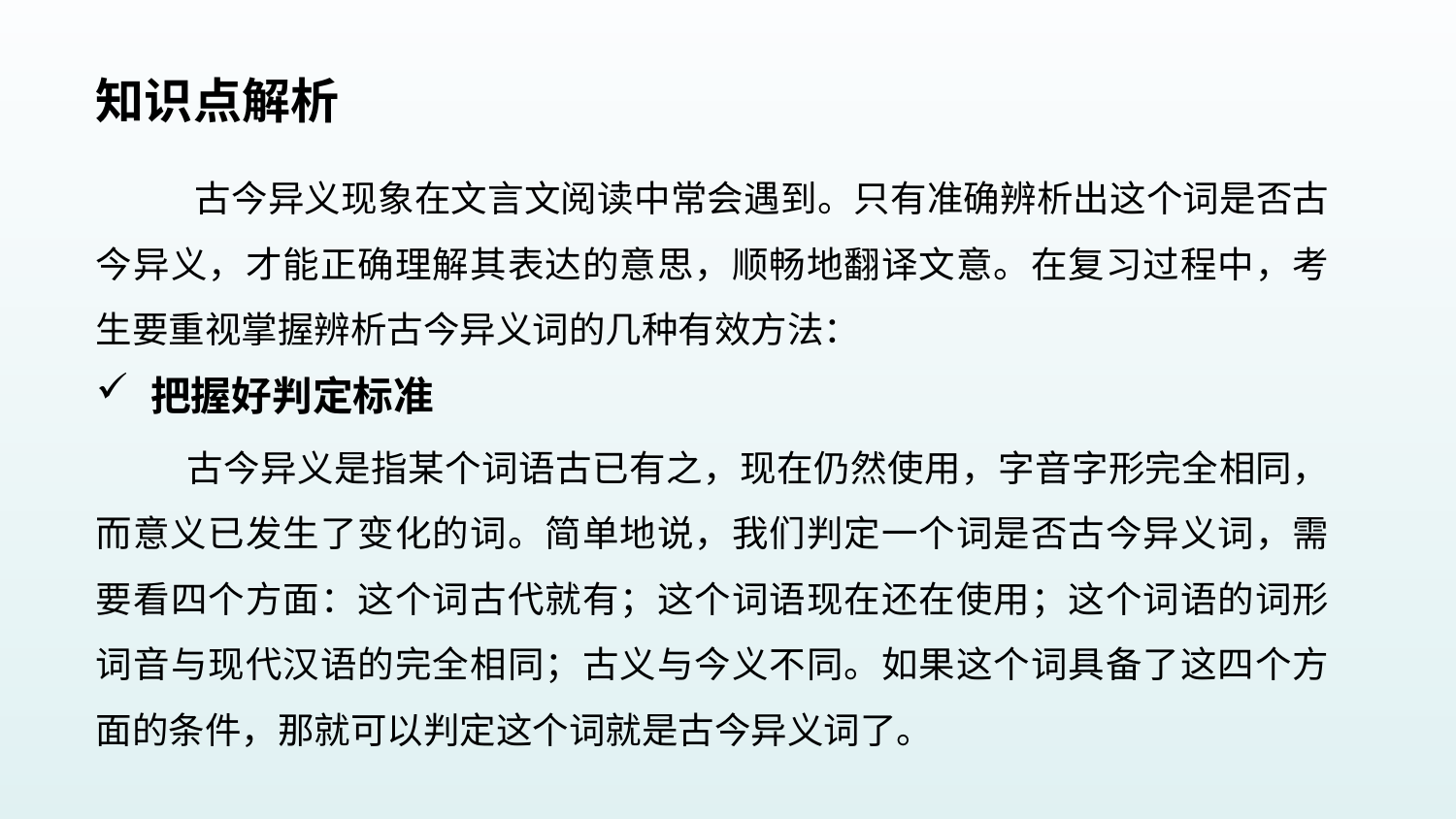

知识点解析
  古今异义现象在文言文阅读中常会遇到。只有准确辨析出这个词是否古今异义，才能正确理解其表达的意思，顺畅地翻译文意。在复习过程中，考生要重视掌握辨析古今异义词的几种有效方法：
把握好判定标准
 古今异义是指某个词语古已有之，现在仍然使用，字音字形完全相同，而意义已发生了变化的词。简单地说，我们判定一个词是否古今异义词，需要看四个方面：这个词古代就有；这个词语现在还在使用；这个词语的词形词音与现代汉语的完全相同；古义与今义不同。如果这个词具备了这四个方面的条件，那就可以判定这个词就是古今异义词了。